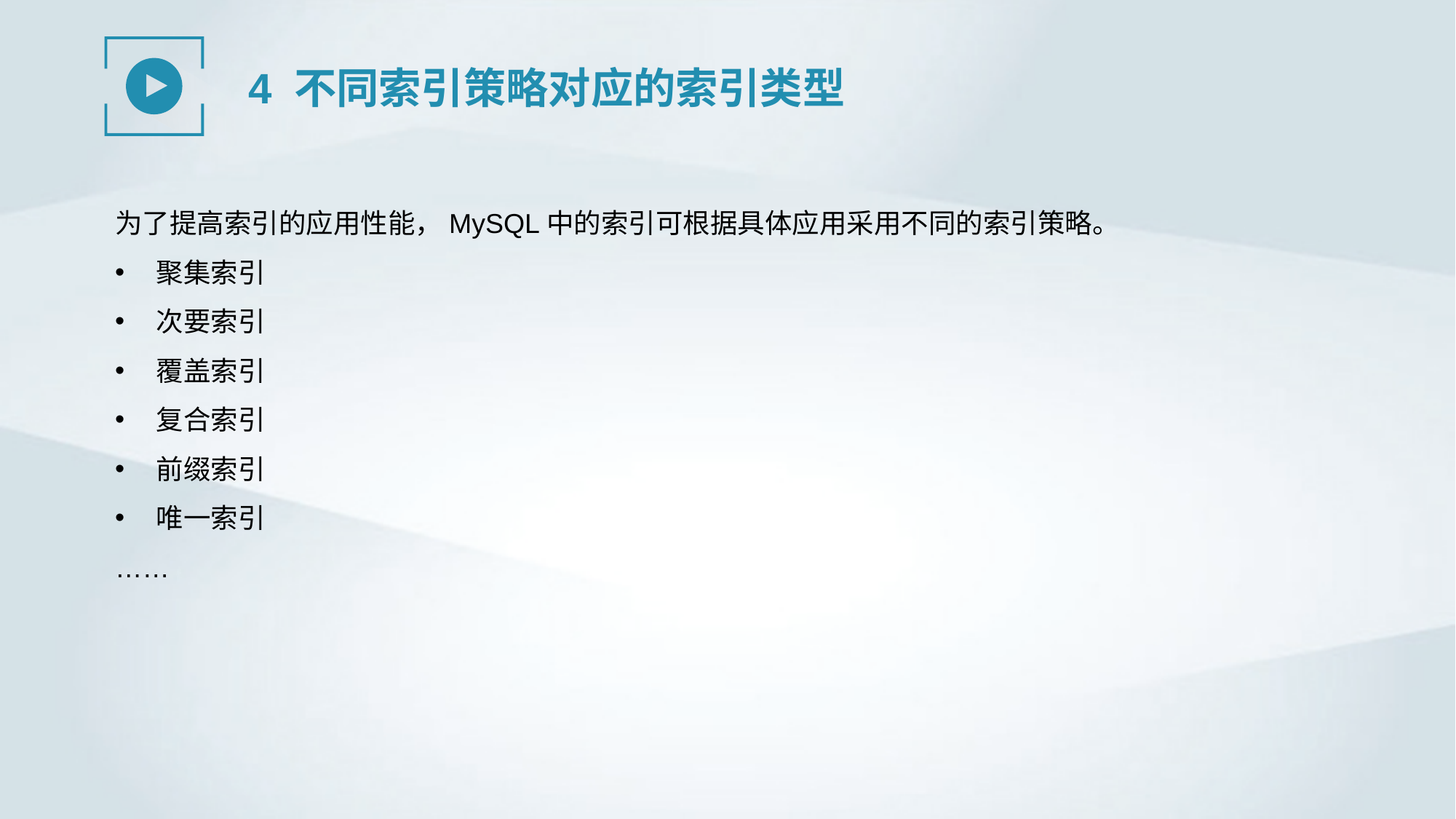

4 不同索引策略对应的索引类型
为了提高索引的应用性能，MySQL中的索引可根据具体应用采用不同的索引策略。
聚集索引
次要索引
覆盖索引
复合索引
前缀索引
唯一索引
……